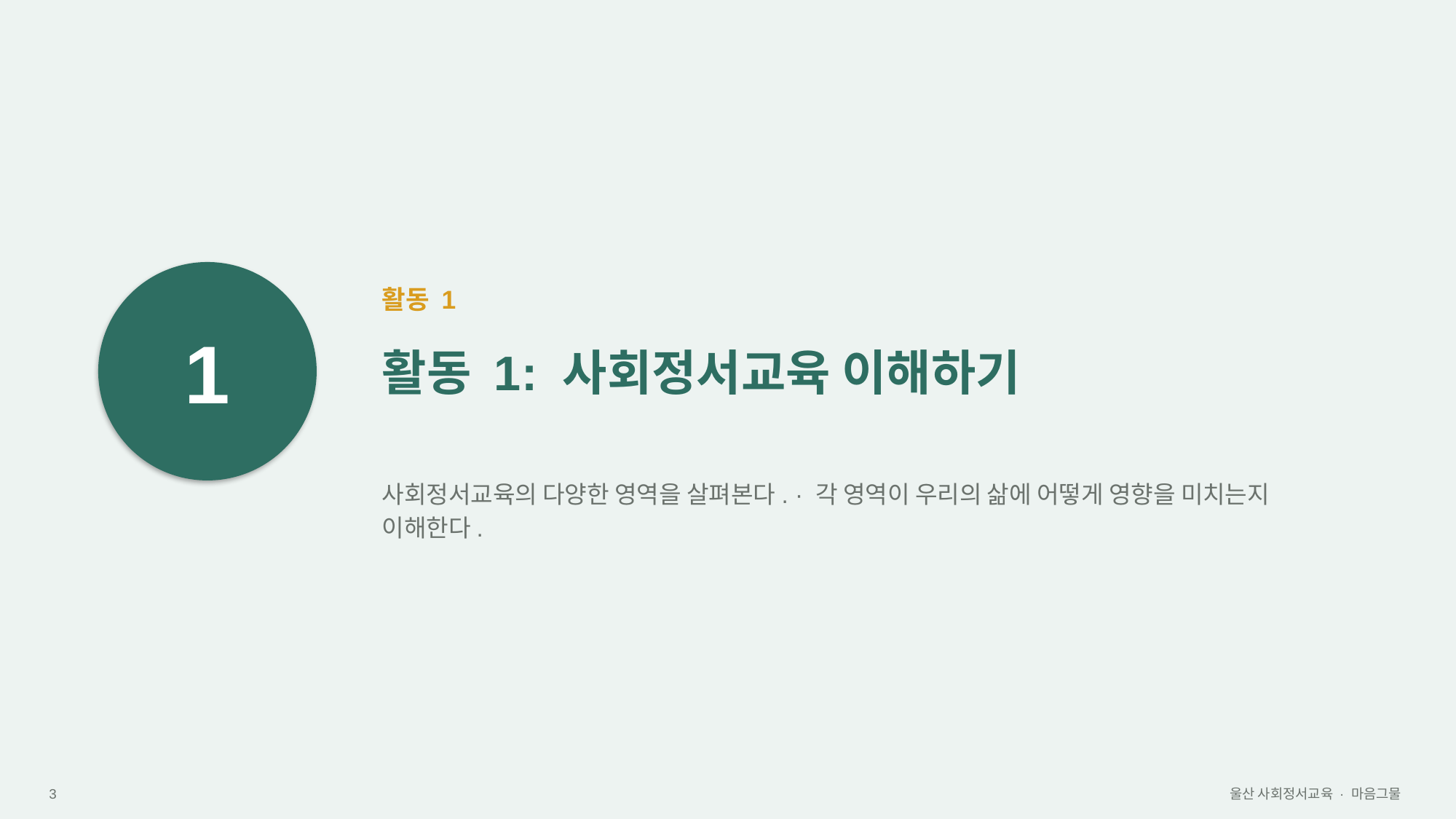

1
활동 1
활동 1: 사회정서교육 이해하기
사회정서교육의 다양한 영역을 살펴본다. · 각 영역이 우리의 삶에 어떻게 영향을 미치는지 이해한다.
3
울산 사회정서교육 · 마음그물